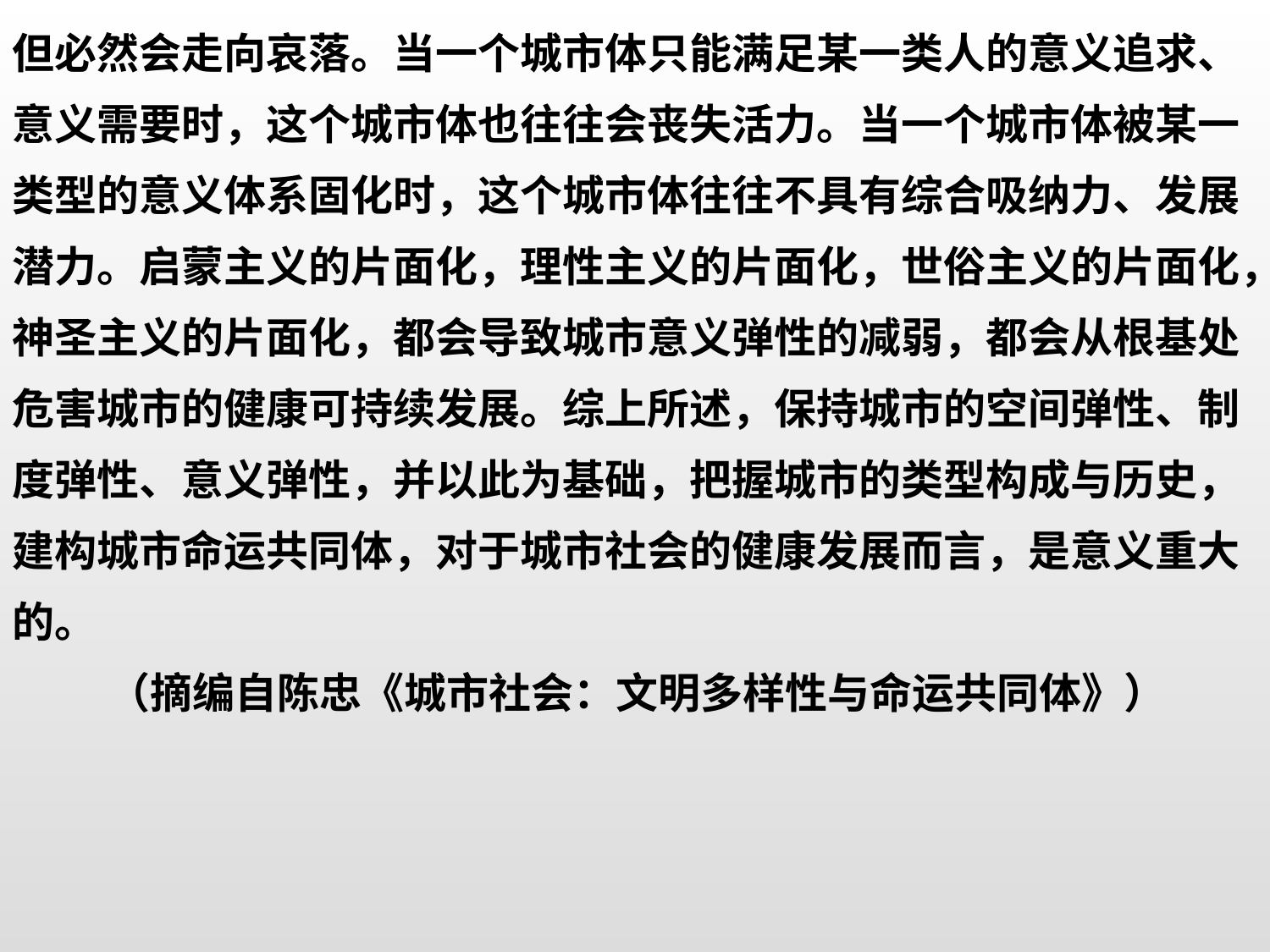

但必然会走向哀落。当一个城市体只能满足某一类人的意义追求、意义需要时，这个城市体也往往会丧失活力。当一个城市体被某一类型的意义体系固化时，这个城市体往往不具有综合吸纳力、发展潜力。启蒙主义的片面化，理性主义的片面化，世俗主义的片面化，神圣主义的片面化，都会导致城市意义弹性的减弱，都会从根基处危害城市的健康可持续发展。综上所述，保持城市的空间弹性、制度弹性、意义弹性，并以此为基础，把握城市的类型构成与历史，建构城市命运共同体，对于城市社会的健康发展而言，是意义重大的。
         （摘编自陈忠《城市社会：文明多样性与命运共同体》）